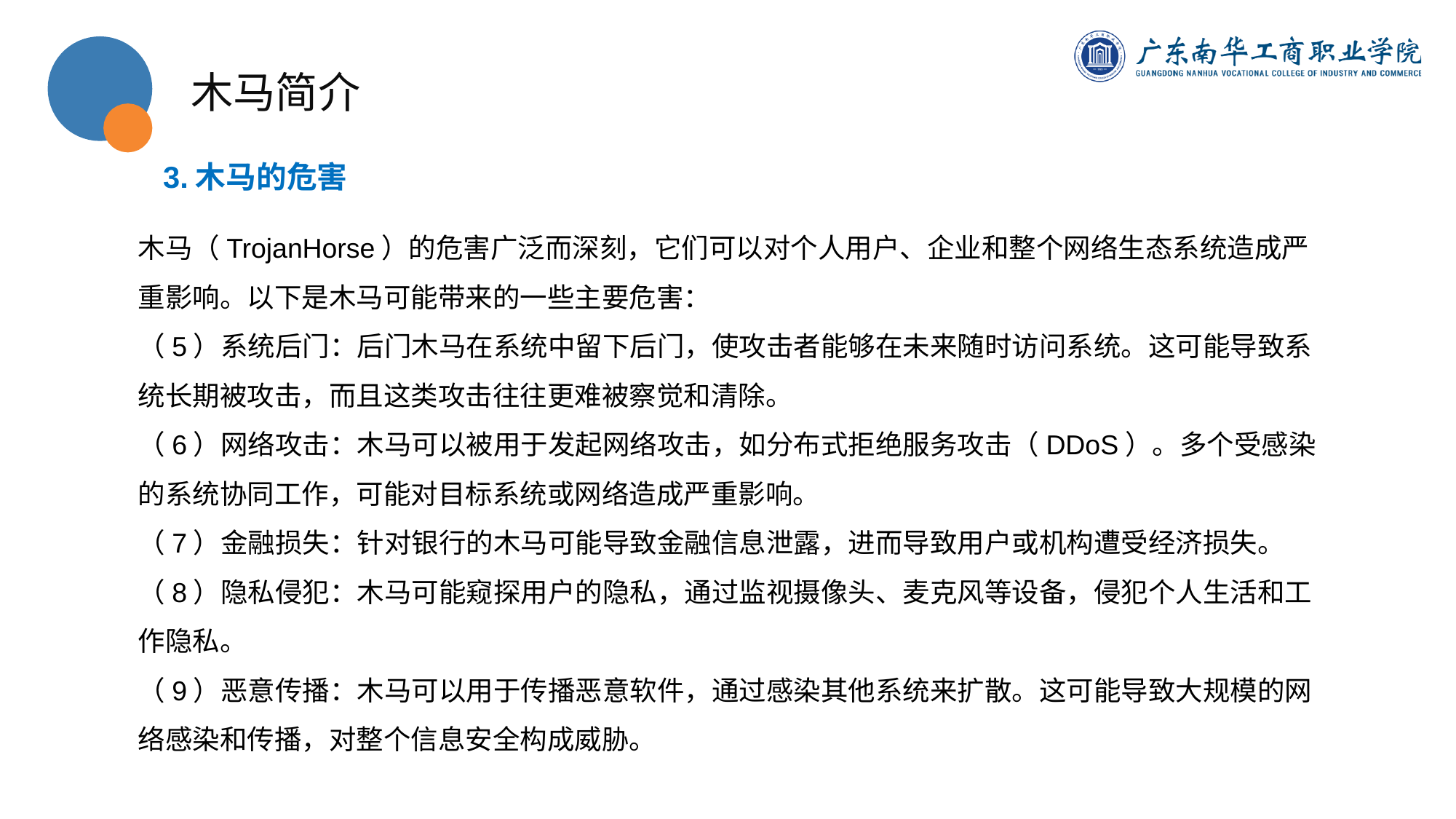

木马简介

3.木马的危害
木马（TrojanHorse）的危害广泛而深刻，它们可以对个人用户、企业和整个网络生态系统造成严重影响。以下是木马可能带来的一些主要危害：
（5）系统后门：后门木马在系统中留下后门，使攻击者能够在未来随时访问系统。这可能导致系统长期被攻击，而且这类攻击往往更难被察觉和清除。
（6）网络攻击：木马可以被用于发起网络攻击，如分布式拒绝服务攻击（DDoS）。多个受感染的系统协同工作，可能对目标系统或网络造成严重影响。
（7）金融损失：针对银行的木马可能导致金融信息泄露，进而导致用户或机构遭受经济损失。
（8）隐私侵犯：木马可能窥探用户的隐私，通过监视摄像头、麦克风等设备，侵犯个人生活和工作隐私。
（9）恶意传播：木马可以用于传播恶意软件，通过感染其他系统来扩散。这可能导致大规模的网络感染和传播，对整个信息安全构成威胁。